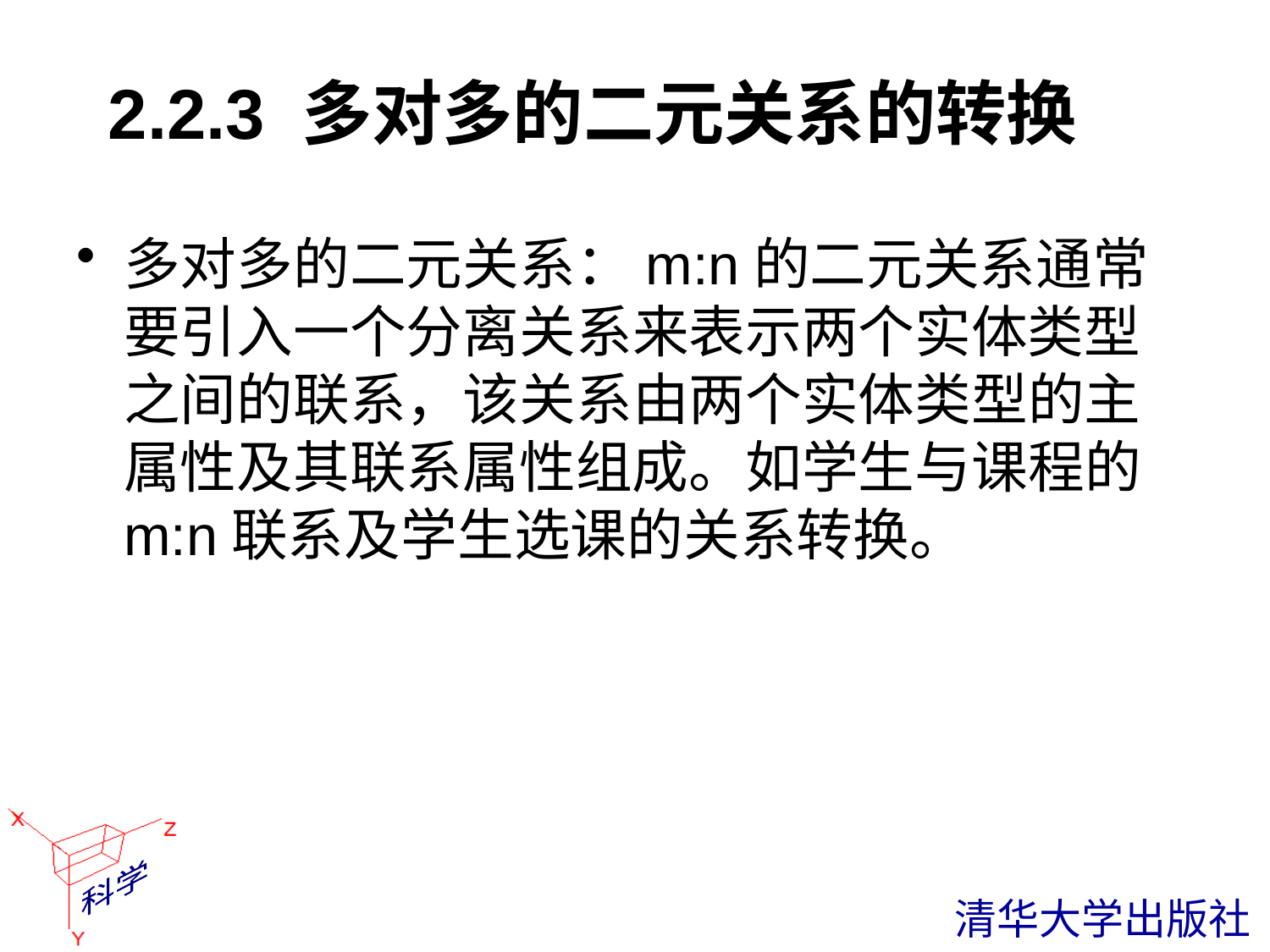

# 2.2.3 多对多的二元关系的转换
多对多的二元关系：m:n的二元关系通常要引入一个分离关系来表示两个实体类型之间的联系，该关系由两个实体类型的主属性及其联系属性组成。如学生与课程的m:n联系及学生选课的关系转换。
      清华大学出版社